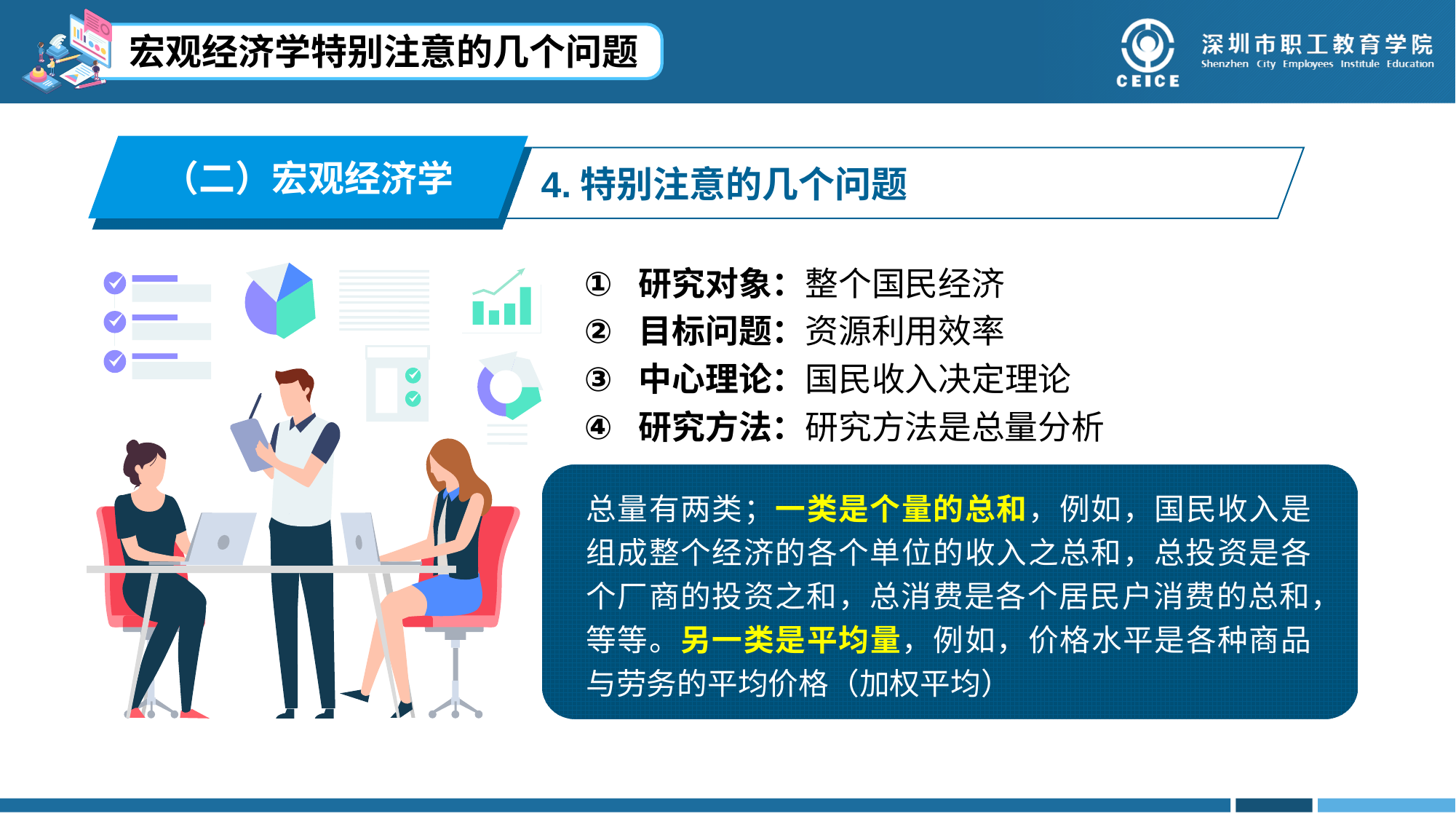

宏观经济学特别注意的几个问题
（二）宏观经济学
4.特别注意的几个问题
研究对象：整个国民经济
目标问题：资源利用效率
中心理论：国民收入决定理论
研究方法：研究方法是总量分析

总量有两类；一类是个量的总和，例如，国民收入是组成整个经济的各个单位的收入之总和，总投资是各个厂商的投资之和，总消费是各个居民户消费的总和，等等。另一类是平均量，例如，价格水平是各种商品与劳务的平均价格（加权平均）